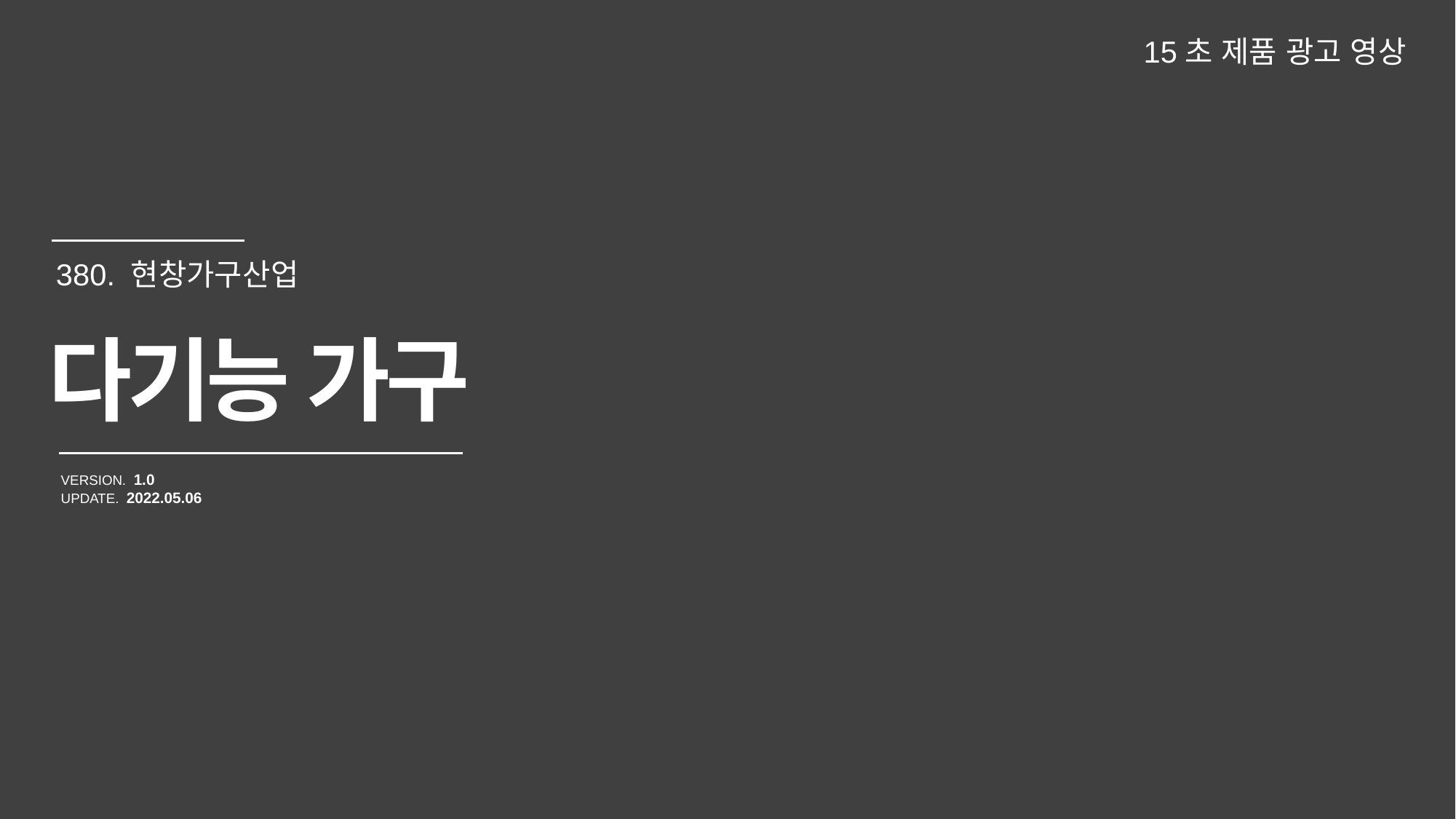

15초 제품 광고 영상
다기능 가구
VERSION.  1.0
UPDATE.  2022.05.06

380. 현창가구산업